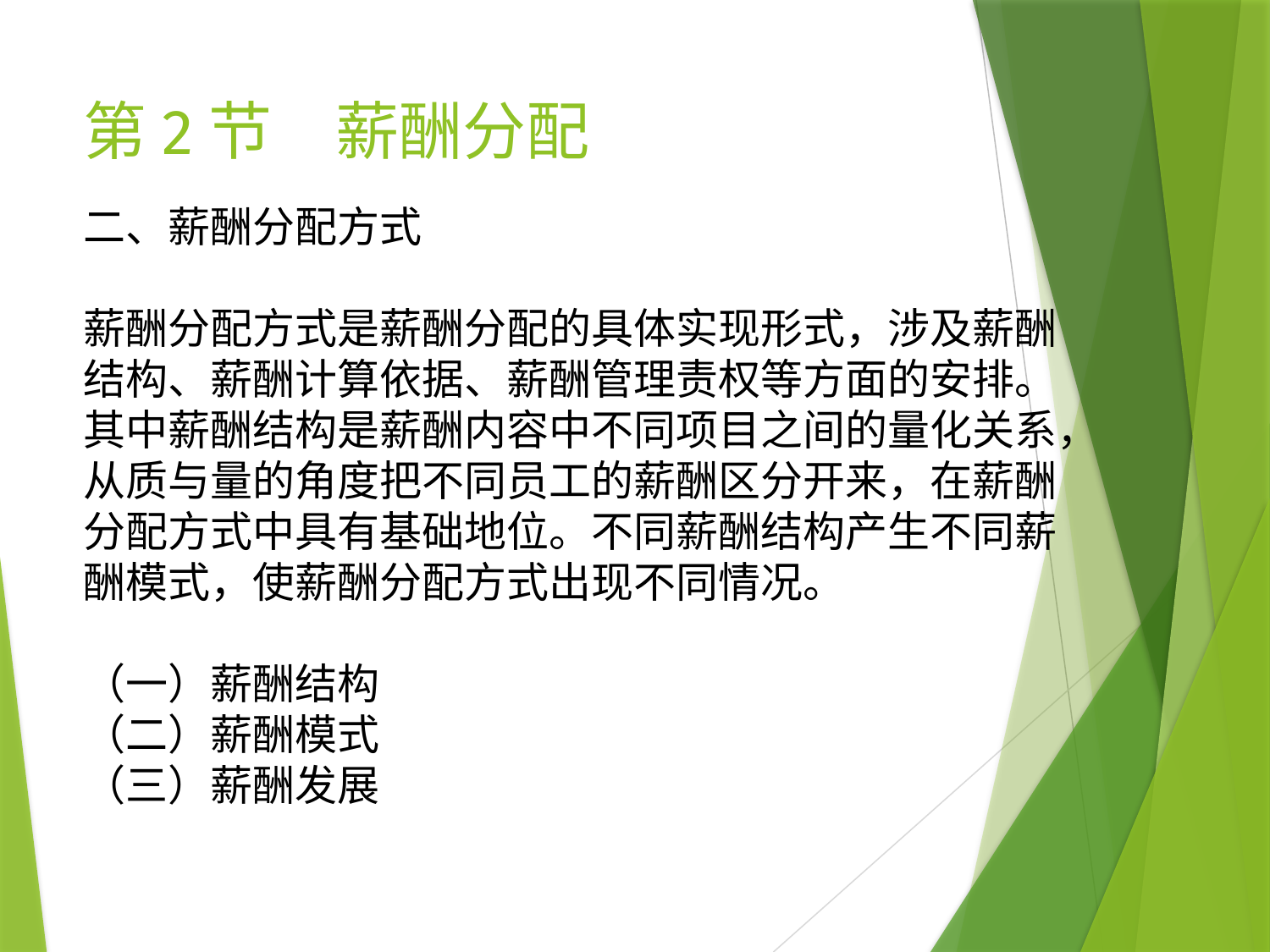

# 第2节　薪酬分配
二、薪酬分配方式

薪酬分配方式是薪酬分配的具体实现形式，涉及薪酬结构、薪酬计算依据、薪酬管理责权等方面的安排。其中薪酬结构是薪酬内容中不同项目之间的量化关系，从质与量的角度把不同员工的薪酬区分开来，在薪酬分配方式中具有基础地位。不同薪酬结构产生不同薪酬模式，使薪酬分配方式出现不同情况。

（一）薪酬结构
（二）薪酬模式
（三）薪酬发展